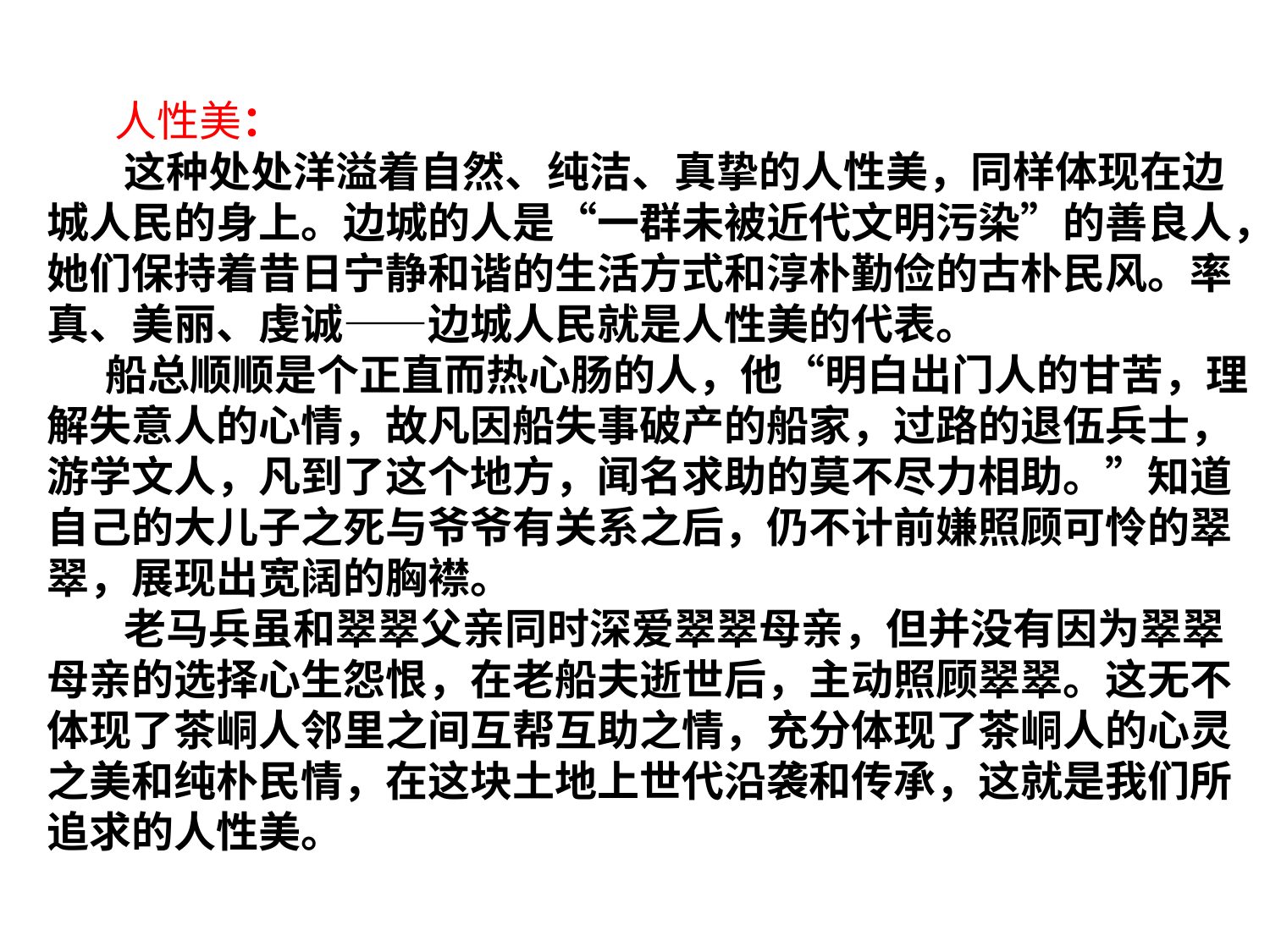

人性美：
       这种处处洋溢着自然、纯洁、真挚的人性美，同样体现在边城人民的身上。边城的人是“一群未被近代文明污染”的善良人，她们保持着昔日宁静和谐的生活方式和淳朴勤俭的古朴民风。率真、美丽、虔诚——边城人民就是人性美的代表。
     船总顺顺是个正直而热心肠的人，他“明白出门人的甘苦，理解失意人的心情，故凡因船失事破产的船家，过路的退伍兵士，游学文人，凡到了这个地方，闻名求助的莫不尽力相助。”知道自己的大儿子之死与爷爷有关系之后，仍不计前嫌照顾可怜的翠翠，展现出宽阔的胸襟。
       老马兵虽和翠翠父亲同时深爱翠翠母亲，但并没有因为翠翠母亲的选择心生怨恨，在老船夫逝世后，主动照顾翠翠。这无不体现了茶峒人邻里之间互帮互助之情，充分体现了茶峒人的心灵之美和纯朴民情，在这块土地上世代沿袭和传承，这就是我们所追求的人性美。